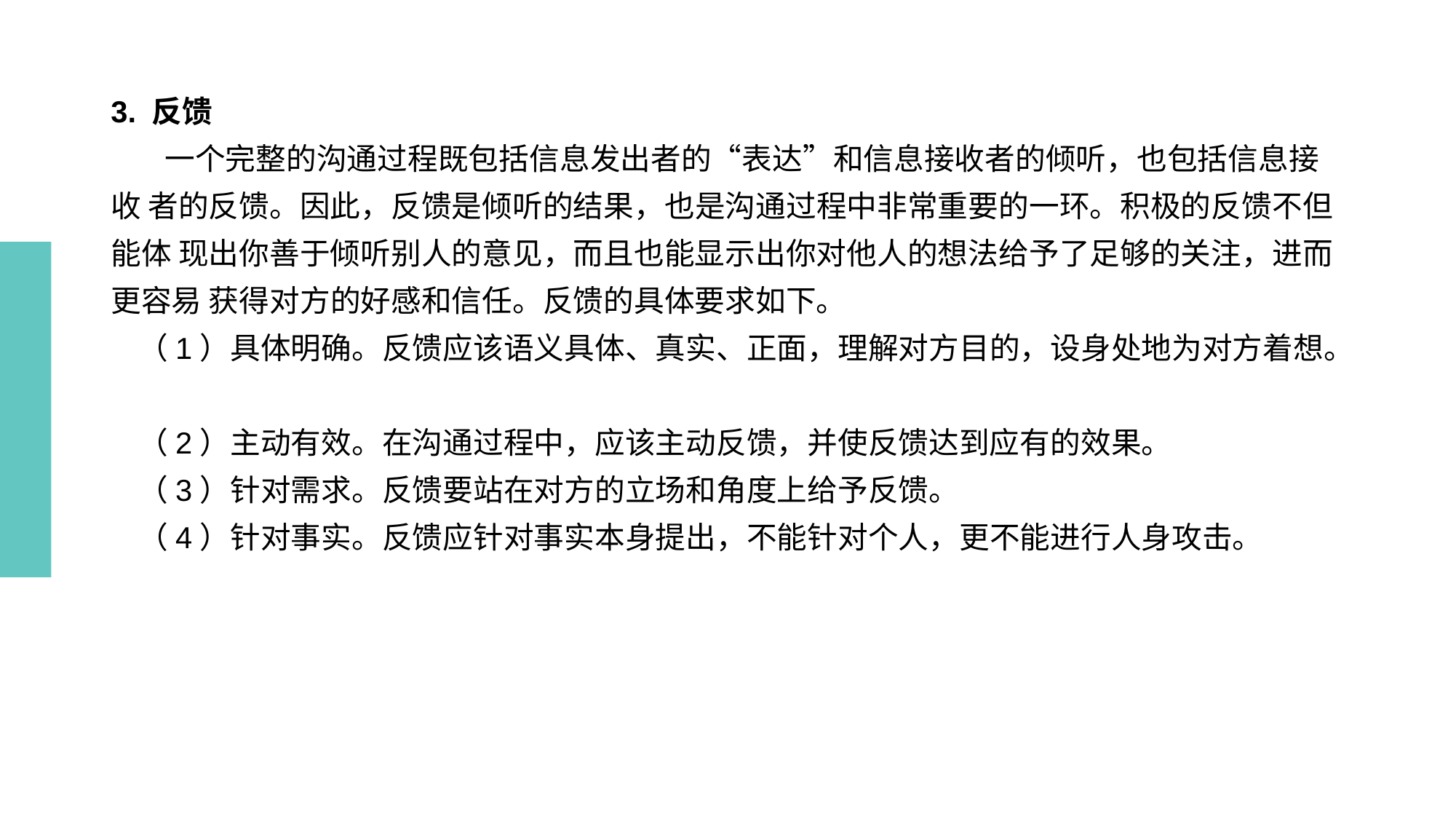

# 3. 反馈 一个完整的沟通过程既包括信息发出者的“表达”和信息接收者的倾听，也包括信息接收 者的反馈。因此，反馈是倾听的结果，也是沟通过程中非常重要的一环。积极的反馈不但能体 现出你善于倾听别人的意见，而且也能显示出你对他人的想法给予了足够的关注，进而更容易 获得对方的好感和信任。反馈的具体要求如下。 （1）具体明确。反馈应该语义具体、真实、正面，理解对方目的，设身处地为对方着想。 （2）主动有效。在沟通过程中，应该主动反馈，并使反馈达到应有的效果。 （3）针对需求。反馈要站在对方的立场和角度上给予反馈。 （4）针对事实。反馈应针对事实本身提出，不能针对个人，更不能进行人身攻击。